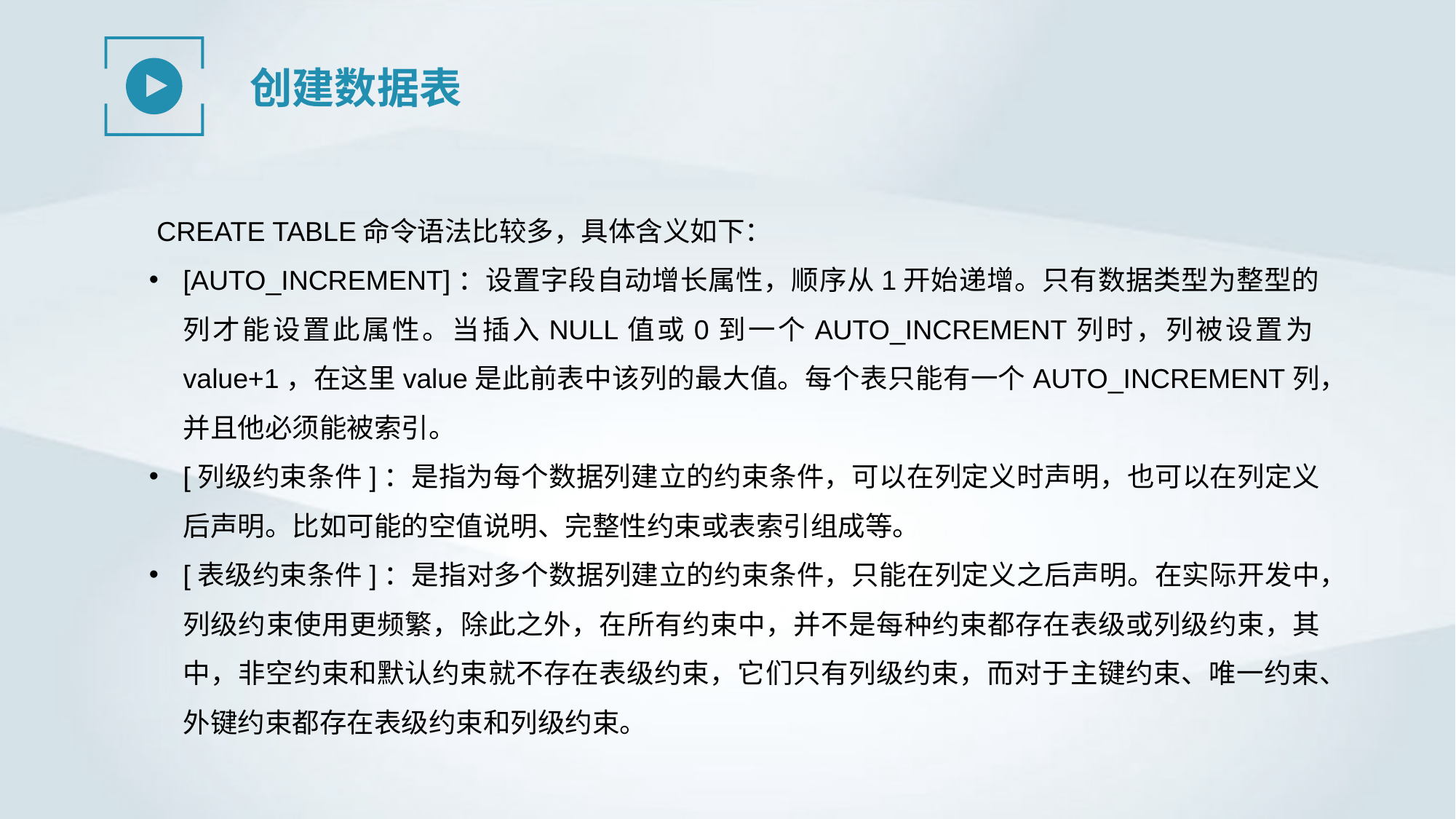

创建数据表
 CREATE TABLE命令语法比较多，具体含义如下：
[AUTO_INCREMENT]：设置字段自动增长属性，顺序从1开始递增。只有数据类型为整型的列才能设置此属性。当插入NULL值或0到一个AUTO_INCREMENT列时，列被设置为value+1，在这里value是此前表中该列的最大值。每个表只能有一个AUTO_INCREMENT列，并且他必须能被索引。
[列级约束条件]：是指为每个数据列建立的约束条件，可以在列定义时声明，也可以在列定义后声明。比如可能的空值说明、完整性约束或表索引组成等。
[表级约束条件]：是指对多个数据列建立的约束条件，只能在列定义之后声明。在实际开发中，列级约束使用更频繁，除此之外，在所有约束中，并不是每种约束都存在表级或列级约束，其中，非空约束和默认约束就不存在表级约束，它们只有列级约束，而对于主键约束、唯一约束、外键约束都存在表级约束和列级约束。